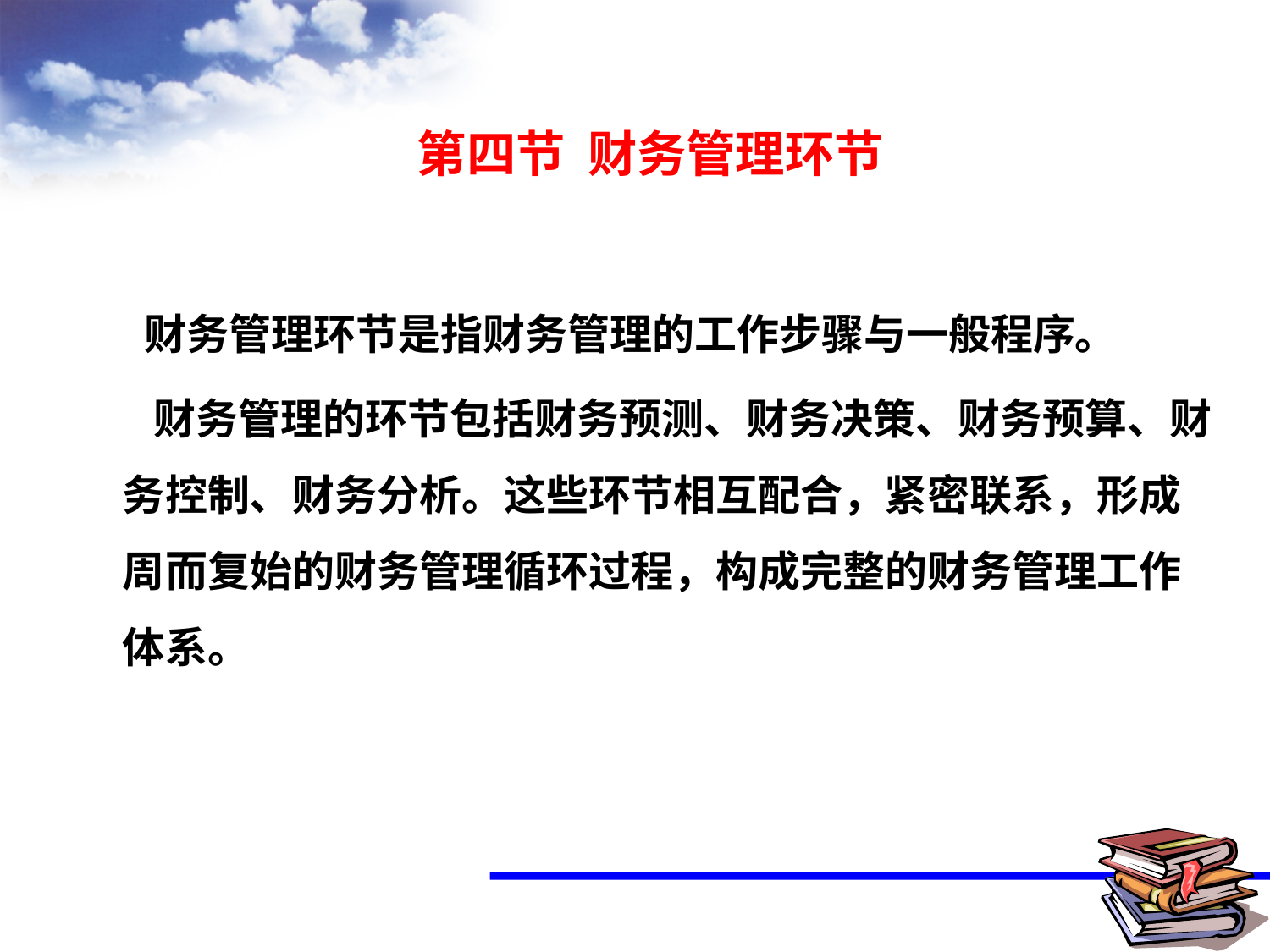

# 第四节  财务管理环节
        财务管理环节是指财务管理的工作步骤与一般程序。
         财务管理的环节包括财务预测、财务决策、财务预算、财务控制、财务分析。这些环节相互配合，紧密联系，形成周而复始的财务管理循环过程，构成完整的财务管理工作体系。